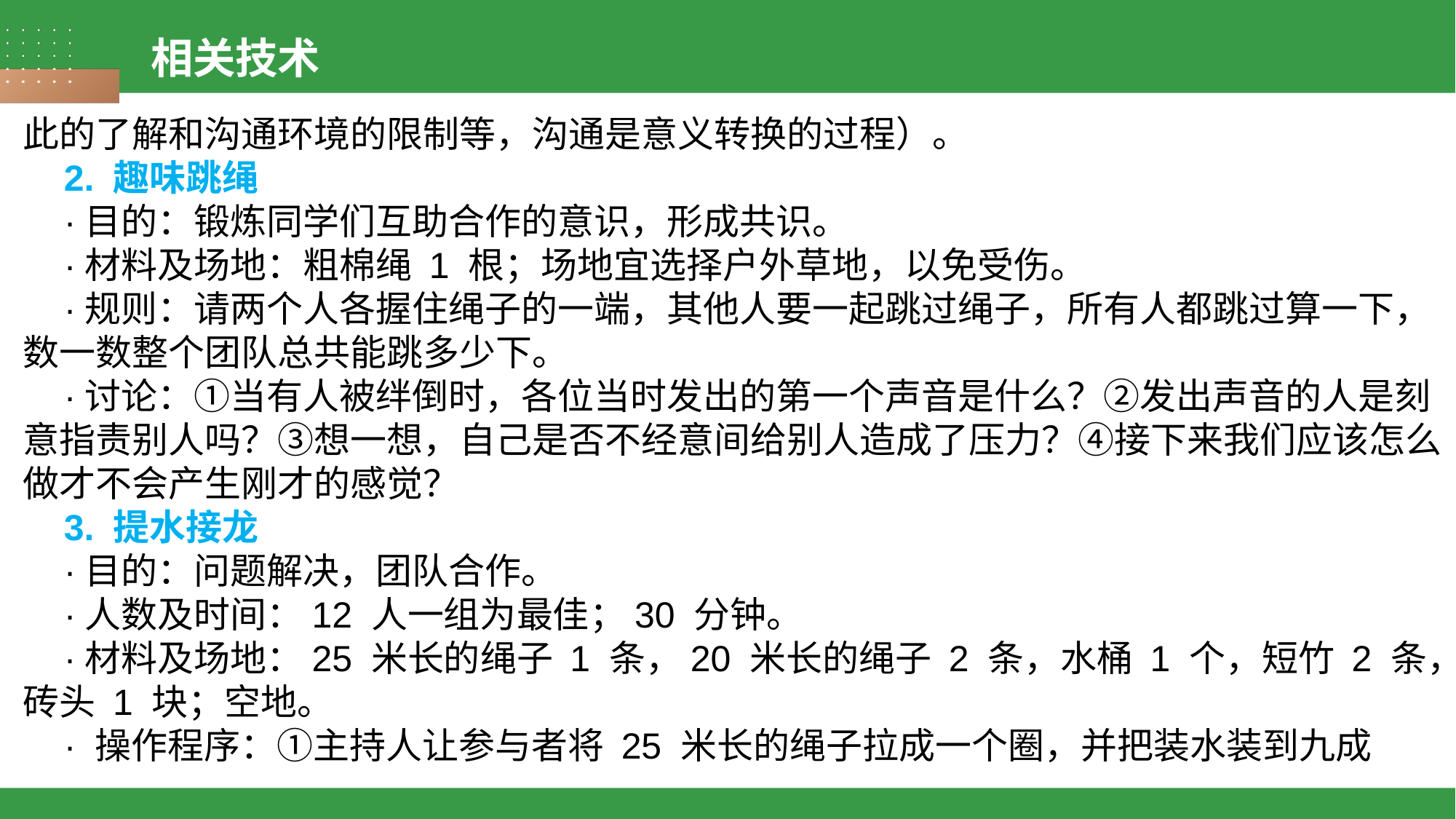

相关技术
此的了解和沟通环境的限制等，沟通是意义转换的过程）。
    2. 趣味跳绳
    ·目的：锻炼同学们互助合作的意识，形成共识。
    ·材料及场地：粗棉绳 1 根；场地宜选择户外草地，以免受伤。
    ·规则：请两个人各握住绳子的一端，其他人要一起跳过绳子，所有人都跳过算一下，数一数整个团队总共能跳多少下。
    ·讨论：①当有人被绊倒时，各位当时发出的第一个声音是什么？②发出声音的人是刻意指责别人吗？③想一想，自己是否不经意间给别人造成了压力？④接下来我们应该怎么做才不会产生刚才的感觉？
    3. 提水接龙
    ·目的：问题解决，团队合作。
    ·人数及时间：12 人一组为最佳；30 分钟。
    ·材料及场地：25 米长的绳子 1 条，20 米长的绳子 2 条，水桶 1 个，短竹 2 条，砖头 1 块；空地。
    · 操作程序：①主持人让参与者将 25 米长的绳子拉成一个圈，并把装水装到九成